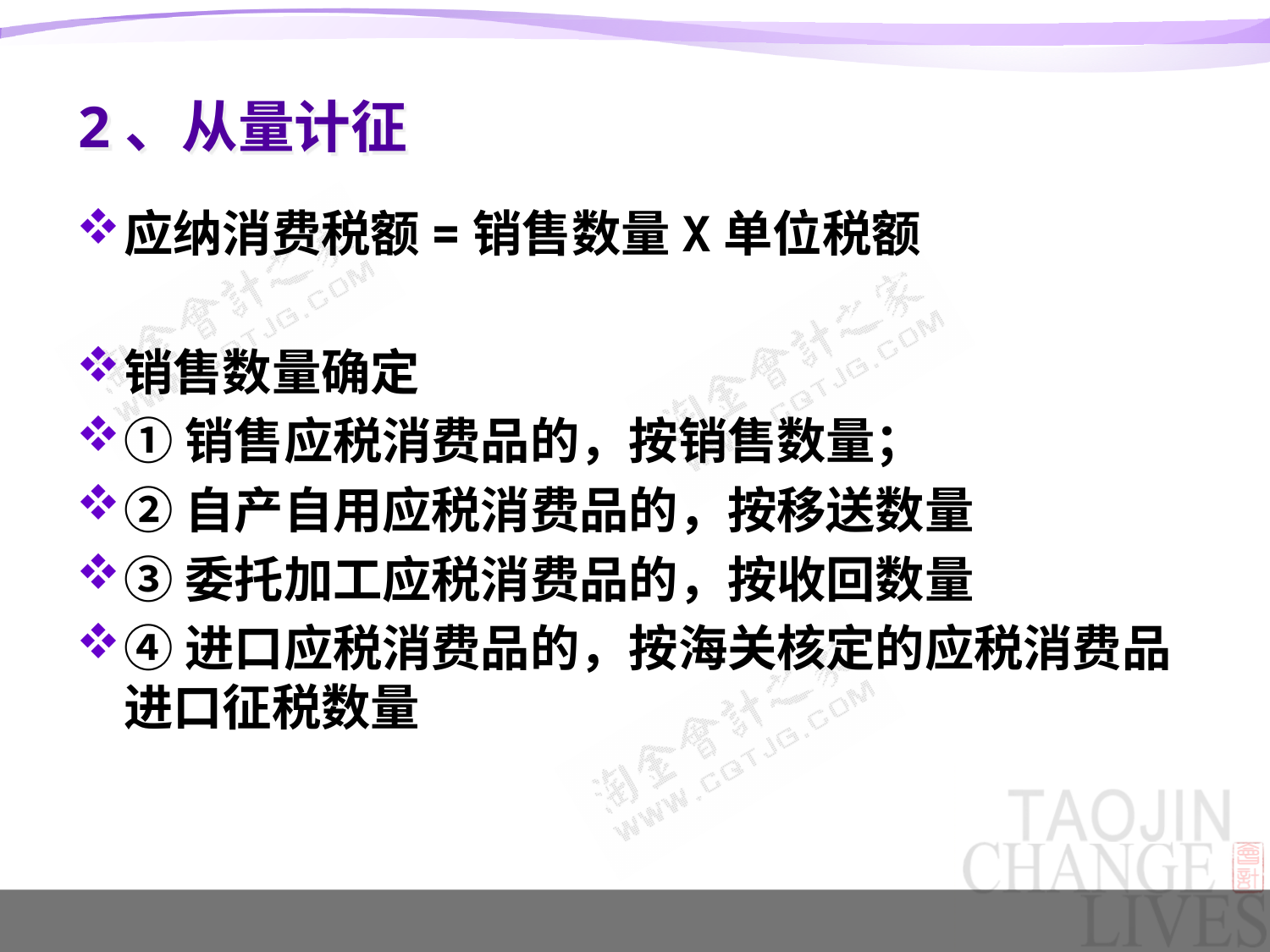

# 2、从量计征
应纳消费税额=销售数量X单位税额

销售数量确定
①销售应税消费品的，按销售数量；
②自产自用应税消费品的，按移送数量
③委托加工应税消费品的，按收回数量
④进口应税消费品的，按海关核定的应税消费品进口征税数量